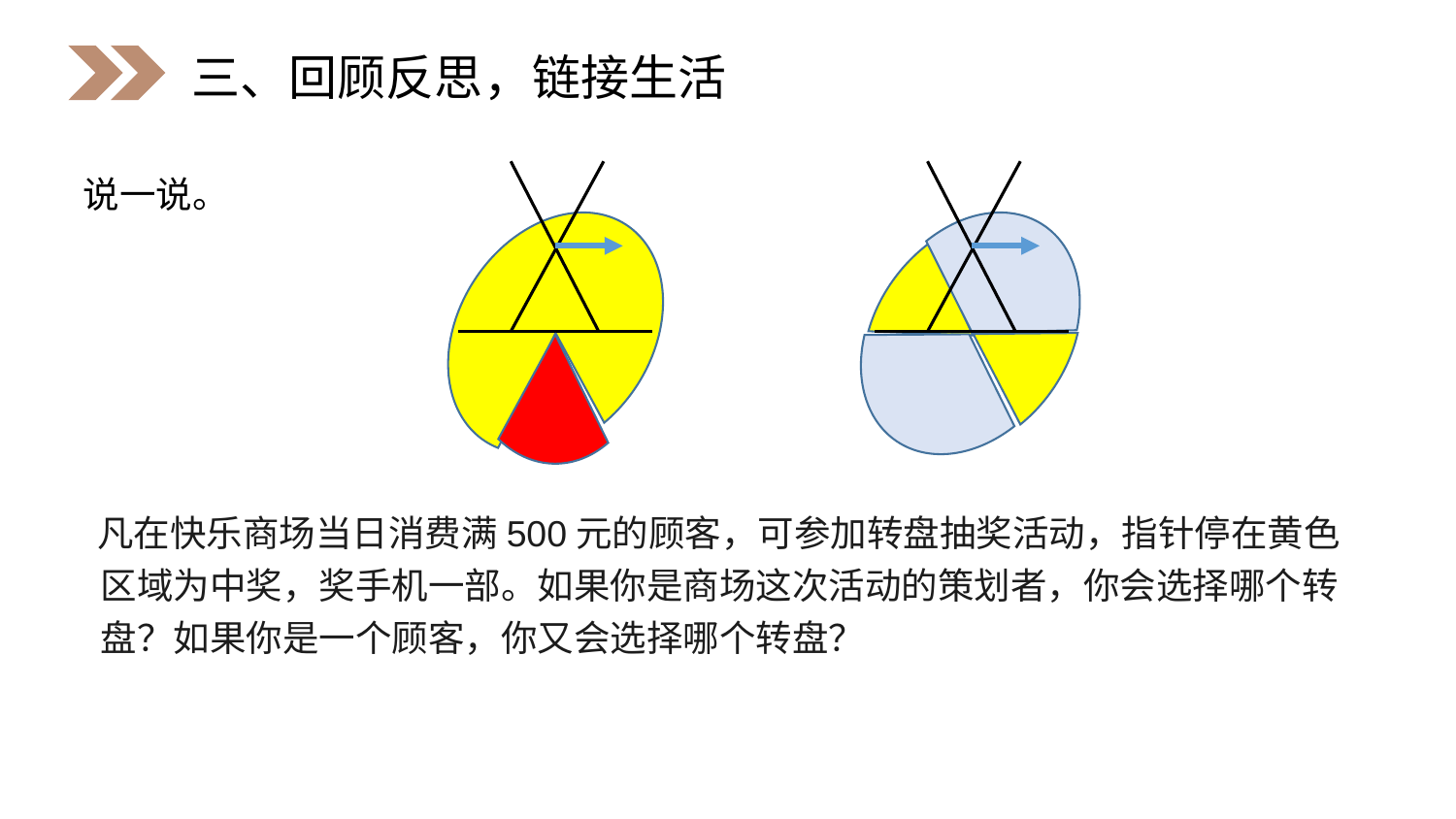

三、回顾反思，链接生活
说一说。

   凡在快乐商场当日消费满500元的顾客，可参加转盘抽奖活动，指针停在黄色区域为中奖，奖手机一部。如果你是商场这次活动的策划者，你会选择哪个转盘？如果你是一个顾客，你又会选择哪个转盘？